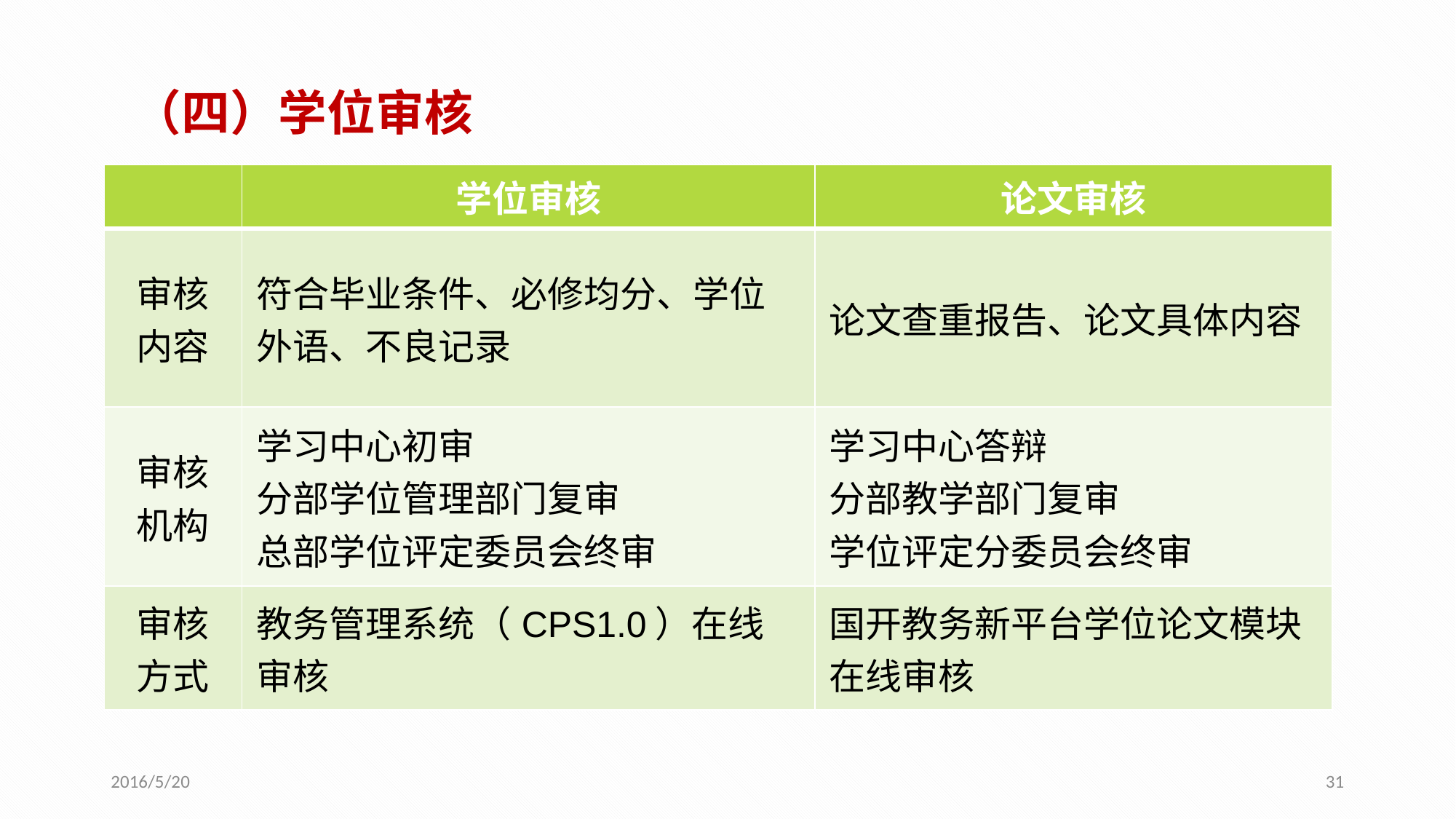

（四）学位审核
|  | 学位审核 | 论文审核 |
| --- | --- | --- |
| 审核内容 | 符合毕业条件、必修均分、学位外语、不良记录 | 论文查重报告、论文具体内容 |
| 审核机构 | 学习中心初审 分部学位管理部门复审 总部学位评定委员会终审 | 学习中心答辩 分部教学部门复审 学位评定分委员会终审 |
| 审核方式 | 教务管理系统（CPS1.0）在线审核 | 国开教务新平台学位论文模块在线审核 |
2016/5/20
31